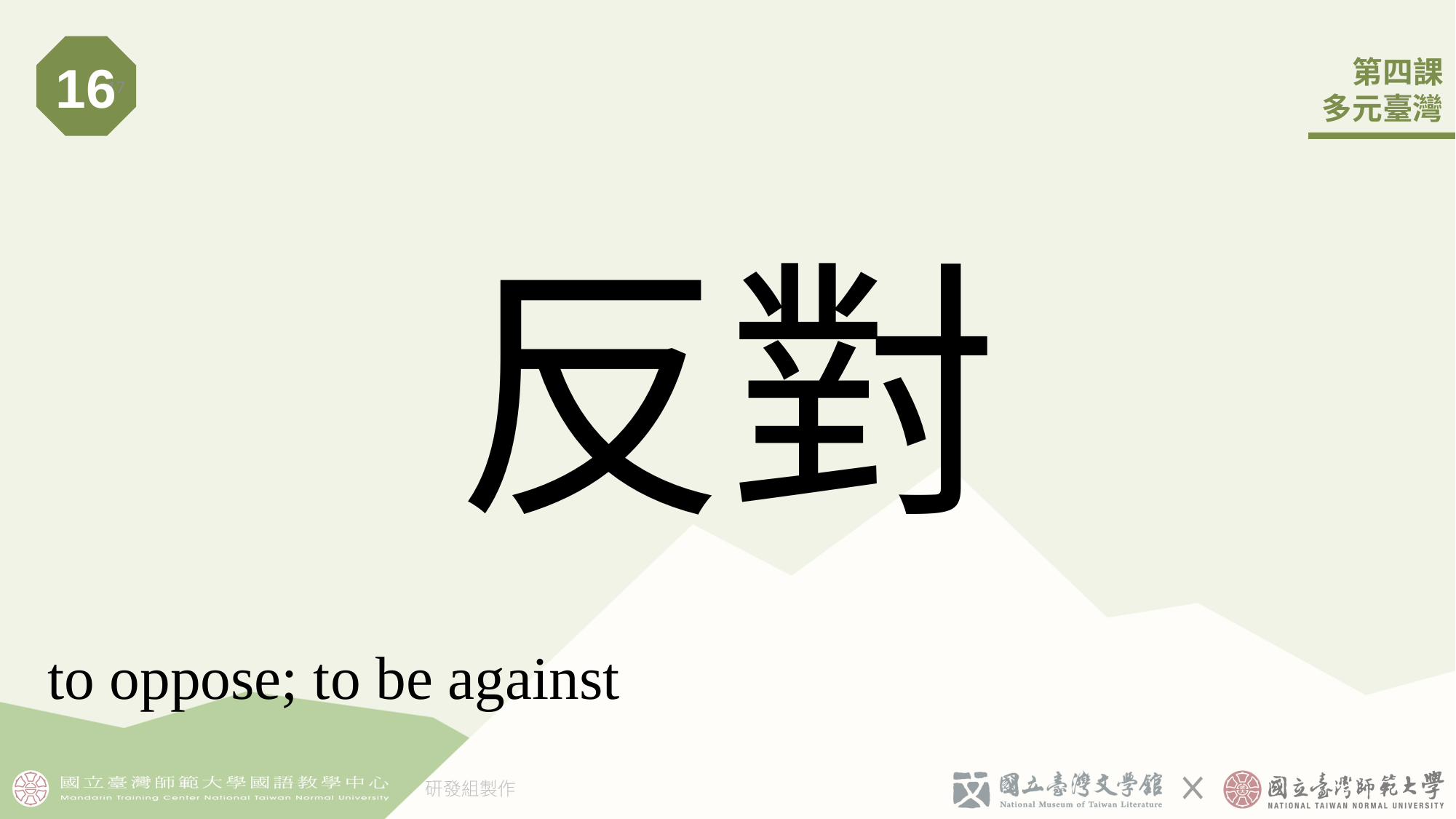

16
17
# 反對
to oppose; to be against